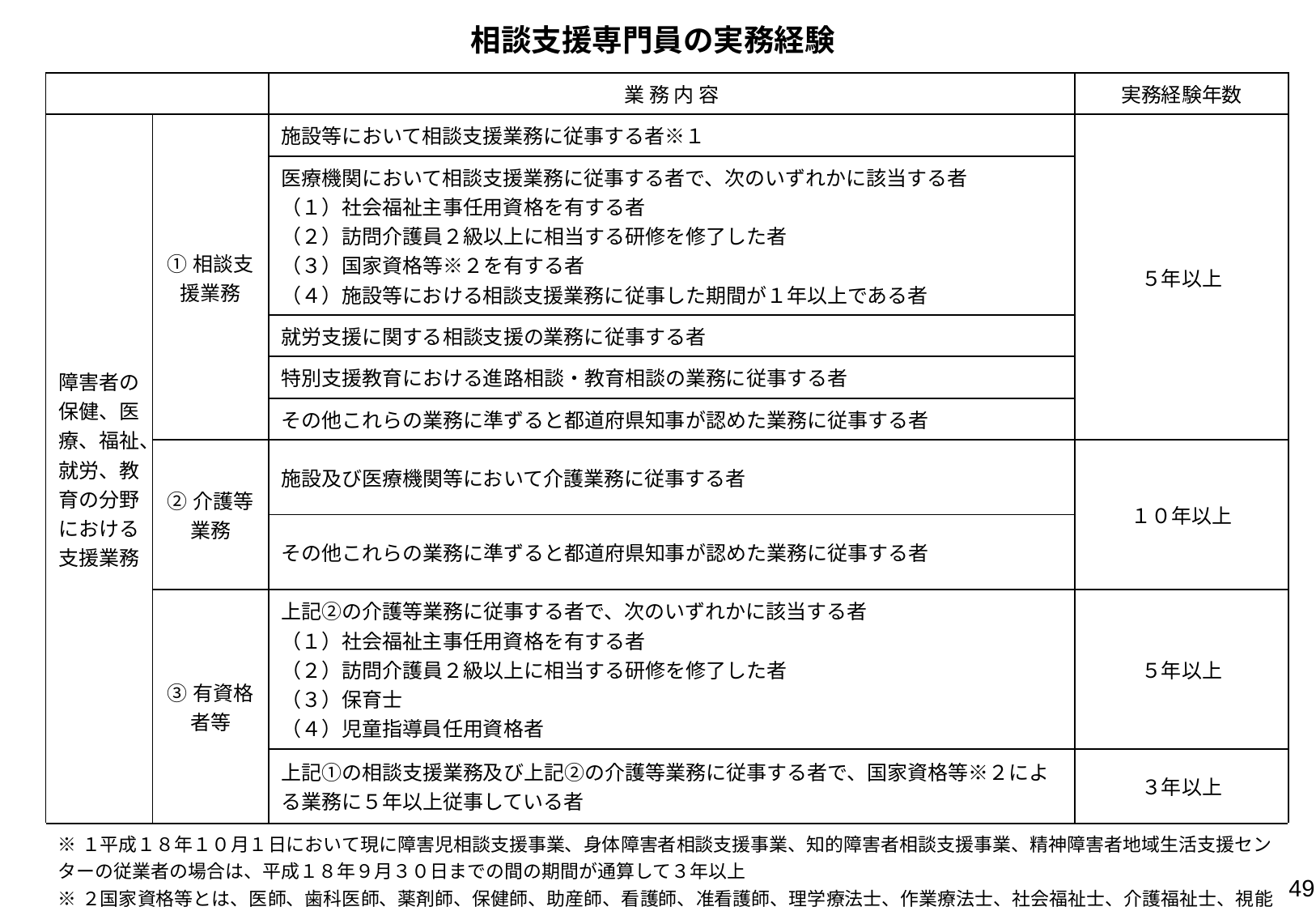

相談支援専門員の実務経験
|  |  | 業 務 内 容 | 実務経験年数 |
| --- | --- | --- | --- |
| 障害者の保健、医療、福祉、就労、教育の分野における支援業務 | ①相談支援業務 | 施設等において相談支援業務に従事する者※１ | ５年以上 |
|  |  | 医療機関において相談支援業務に従事する者で、次のいずれかに該当する者 （１）社会福祉主事任用資格を有する者 （２）訪問介護員２級以上に相当する研修を修了した者 （３）国家資格等※２を有する者 （４）施設等における相談支援業務に従事した期間が１年以上である者 |  |
|  |  | 就労支援に関する相談支援の業務に従事する者 |  |
|  |  | 特別支援教育における進路相談・教育相談の業務に従事する者 |  |
|  |  | その他これらの業務に準ずると都道府県知事が認めた業務に従事する者 |  |
|  | ②介護等業務 | 施設及び医療機関等において介護業務に従事する者 | １０年以上 |
|  |  | その他これらの業務に準ずると都道府県知事が認めた業務に従事する者 |  |
|  | ③有資格者等 | 上記②の介護等業務に従事する者で、次のいずれかに該当する者 （１）社会福祉主事任用資格を有する者 （２）訪問介護員２級以上に相当する研修を修了した者 （３）保育士 （４）児童指導員任用資格者 | ５年以上 |
|  |  | 上記①の相談支援業務及び上記②の介護等業務に従事する者で、国家資格等※２による業務に５年以上従事している者 | ３年以上 |
| ※１平成１８年１０月１日において現に障害児相談支援事業、身体障害者相談支援事業、知的障害者相談支援事業、精神障害者地域生活支援センターの従業者の場合は、平成１８年９月３０日までの間の期間が通算して３年以上 ※２国家資格等とは、医師、歯科医師、薬剤師、保健師、助産師、看護師、准看護師、理学療法士、作業療法士、社会福祉士、介護福祉士、視能訓練士、義肢装具士、歯科衛生士、言語聴覚士、あん摩マッサージ指圧師、はり師、きゅう師、柔道整復師、栄養士（管理栄養士を含む。）、精神保健福祉士のことを言う。 |  |  |  |
49